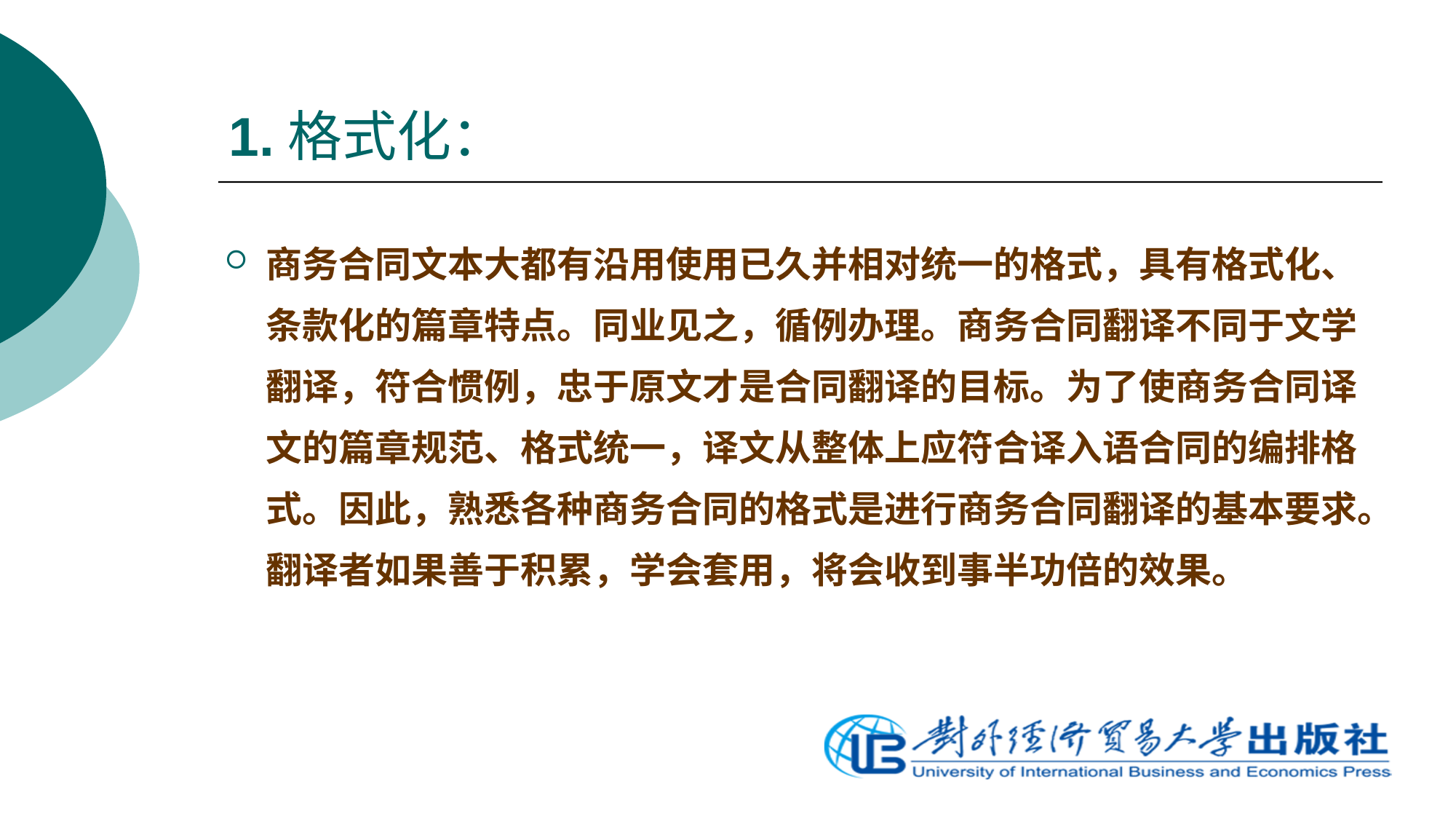

# 1.格式化：
商务合同文本大都有沿用使用已久并相对统一的格式，具有格式化、条款化的篇章特点。同业见之，循例办理。商务合同翻译不同于文学翻译，符合惯例，忠于原文才是合同翻译的目标。为了使商务合同译文的篇章规范、格式统一，译文从整体上应符合译入语合同的编排格式。因此，熟悉各种商务合同的格式是进行商务合同翻译的基本要求。翻译者如果善于积累，学会套用，将会收到事半功倍的效果。